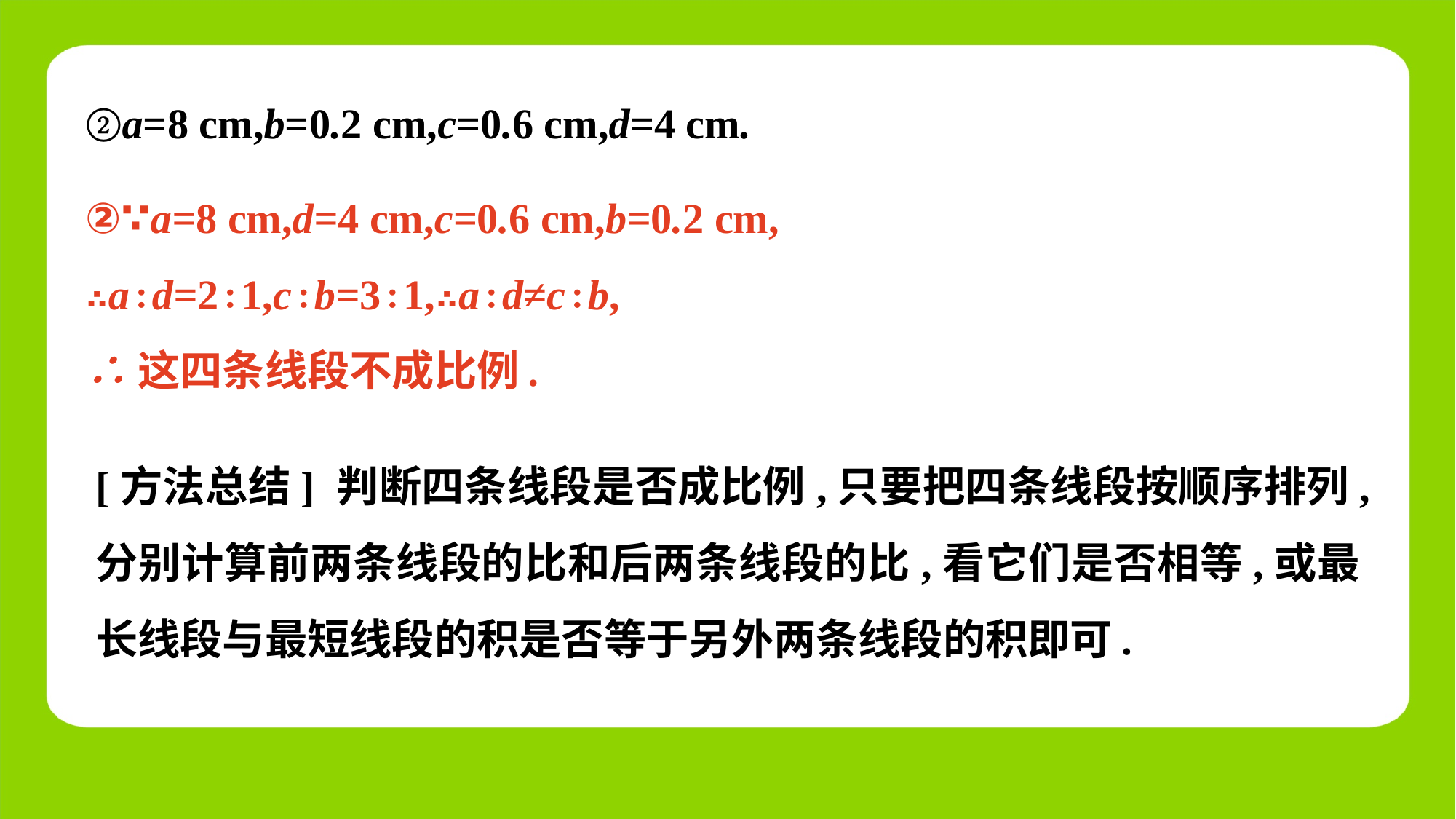

②a=8 cm,b=0.2 cm,c=0.6 cm,d=4 cm.
②∵a=8 cm,d=4 cm,c=0.6 cm,b=0.2 cm,
∴a∶d=2∶1,c∶b=3∶1,∴a∶d≠c∶b,
∴这四条线段不成比例.
[方法总结] 判断四条线段是否成比例,只要把四条线段按顺序排列,分别计算前两条线段的比和后两条线段的比,看它们是否相等,或最长线段与最短线段的积是否等于另外两条线段的积即可.